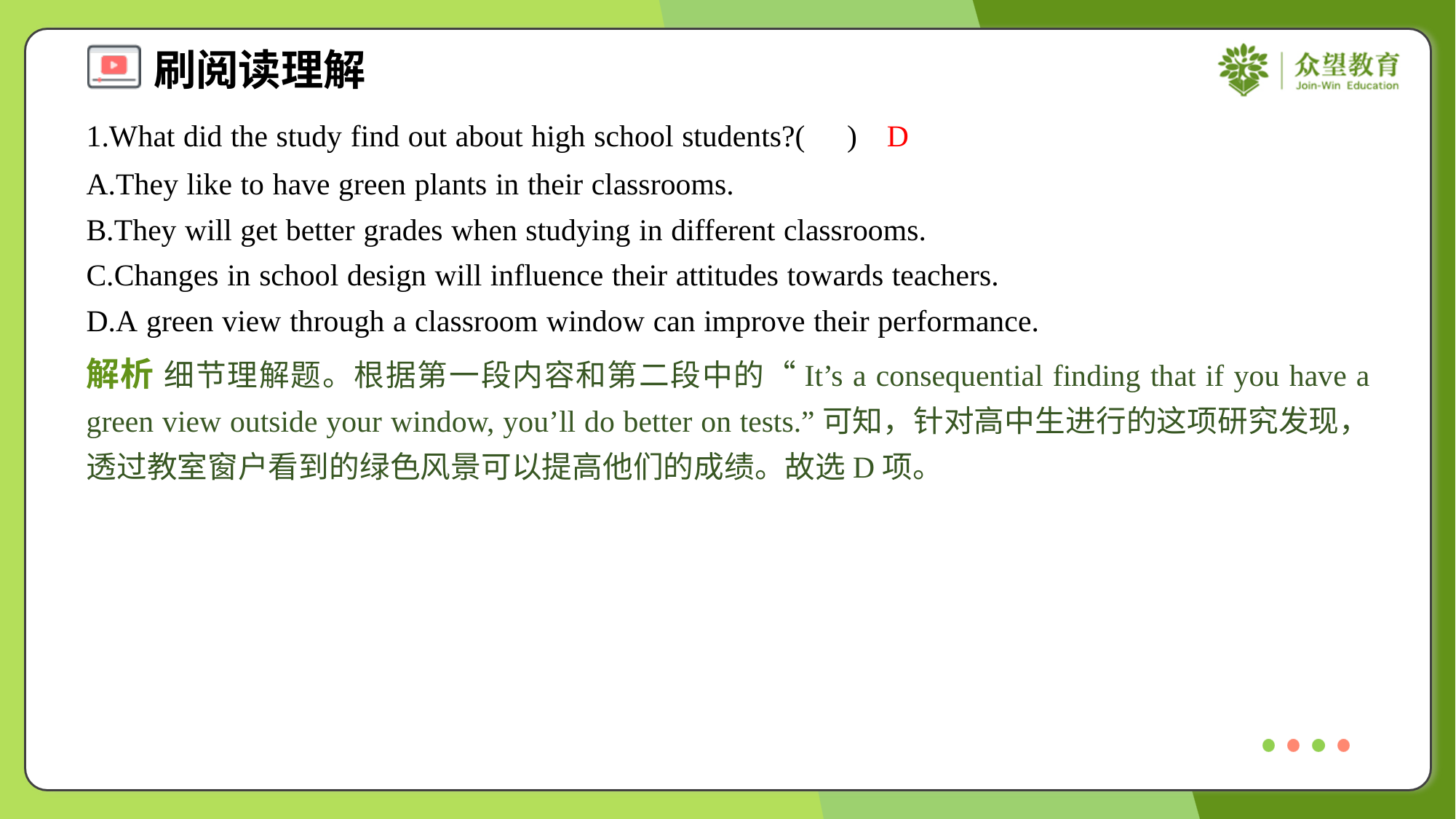

1.What did the study find out about high school students?(     )
D
A.They like to have green plants in their classrooms.
B.They will get better grades when studying in different classrooms.
C.Changes in school design will influence their attitudes towards teachers.
D.A green view through a classroom window can improve their performance.
解析 细节理解题。根据第一段内容和第二段中的“It’s a consequential finding that if you have a green view outside your window, you’ll do better on tests.”可知，针对高中生进行的这项研究发现，透过教室窗户看到的绿色风景可以提高他们的成绩。故选D项。